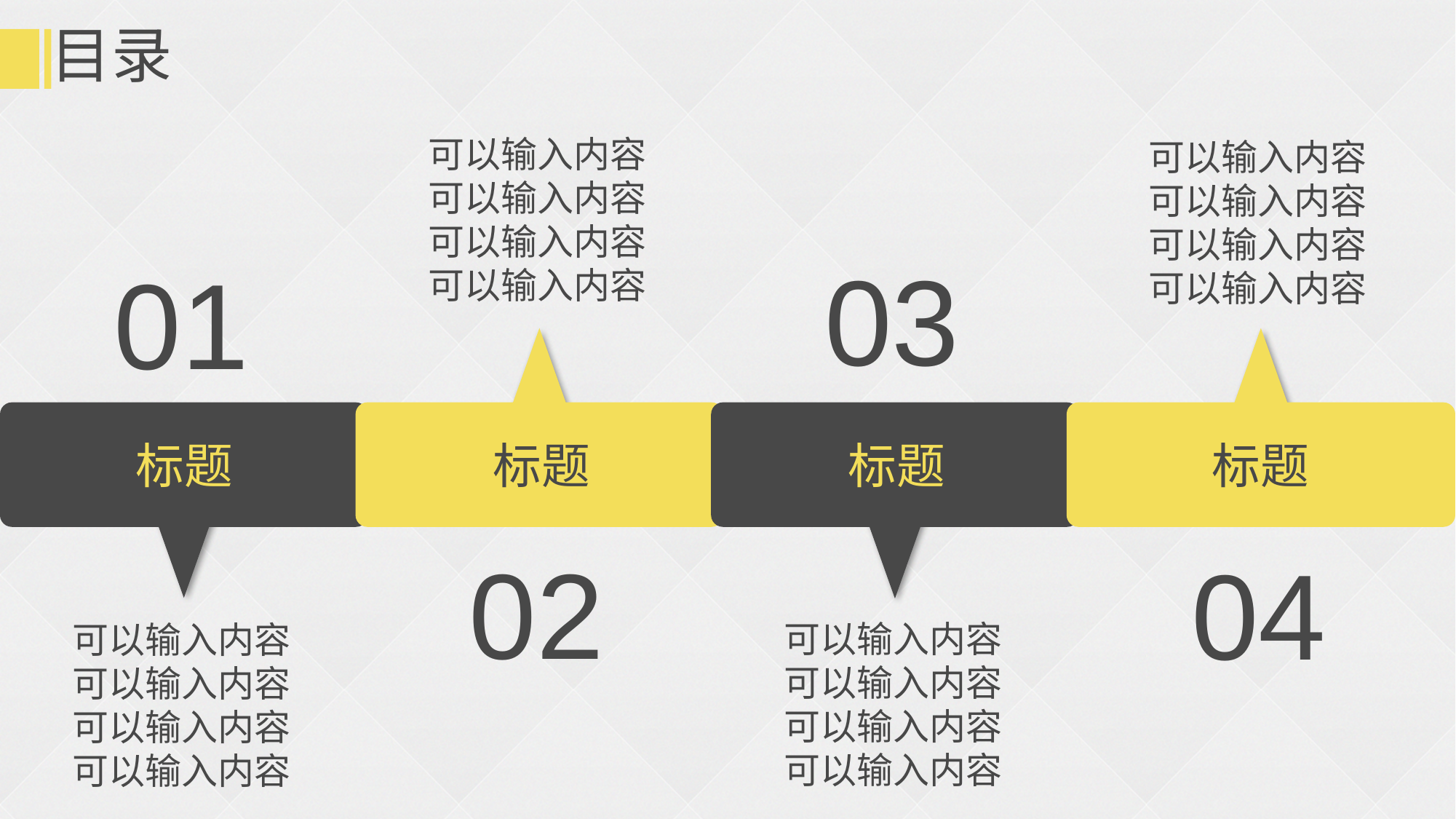

目录

可以输入内容
可以输入内容
可以输入内容
可以输入内容
可以输入内容
可以输入内容
可以输入内容
可以输入内容
03
01

标题
标题
标题
标题

02
04
可以输入内容
可以输入内容
可以输入内容
可以输入内容
可以输入内容
可以输入内容
可以输入内容
可以输入内容